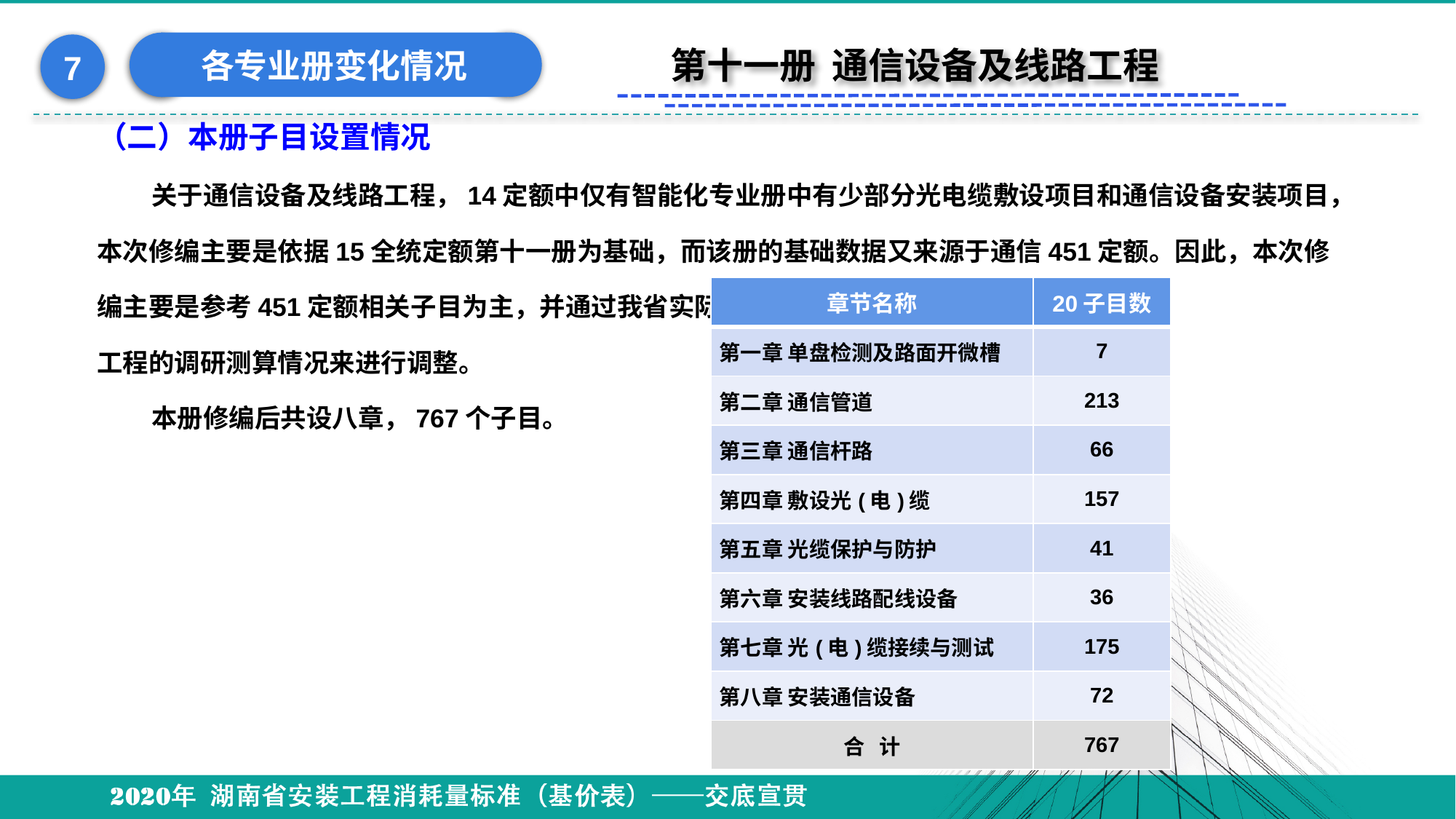

各专业册变化情况

7
第十一册  通信设备及线路工程
（二）本册子目设置情况
关于通信设备及线路工程，14定额中仅有智能化专业册中有少部分光电缆敷设项目和通信设备安装项目，本次修编主要是依据15全统定额第十一册为基础，而该册的基础数据又来源于通信451定额。因此，本次修编主要是参考451定额相关子目为主，并通过我省实际
工程的调研测算情况来进行调整。
本册修编后共设八章，767个子目。
| 章节名称 | 20子目数 |
| --- | --- |
| 第一章 单盘检测及路面开微槽 | 7 |
| 第二章 通信管道 | 213 |
| 第三章 通信杆路 | 66 |
| 第四章 敷设光(电)缆 | 157 |
| 第五章 光缆保护与防护 | 41 |
| 第六章 安装线路配线设备 | 36 |
| 第七章 光(电)缆接续与测试 | 175 |
| 第八章 安装通信设备 | 72 |
| 合 计 | 767 |